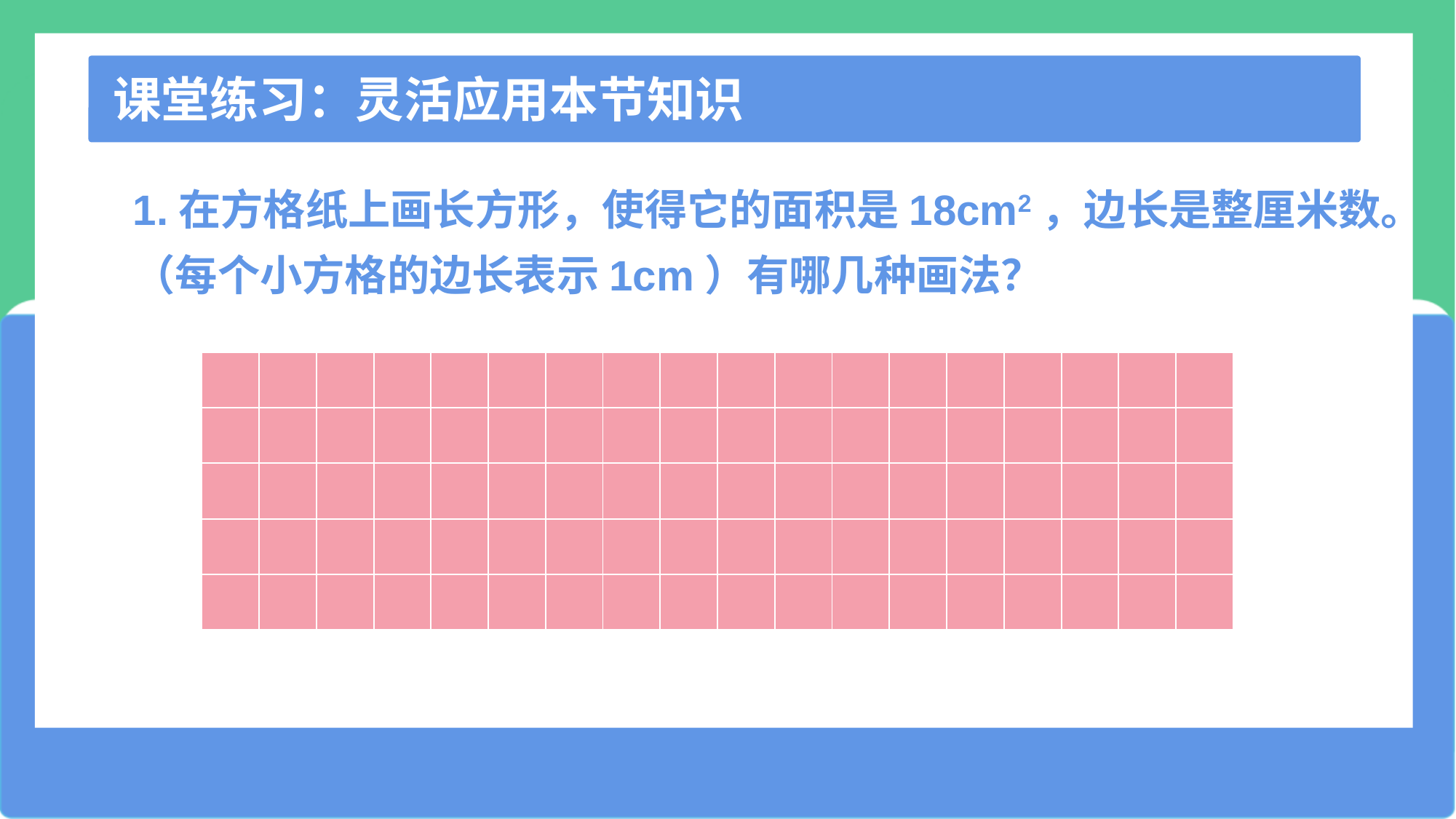

课堂练习：灵活应用本节知识
1.在方格纸上画长方形，使得它的面积是18cm2，边长是整厘米数。（每个小方格的边长表示1cm）有哪几种画法？

|  |  |  |  |  |  |  |  |  |  |  |  |
| --- | --- | --- | --- | --- | --- | --- | --- | --- | --- | --- | --- |
|  |  |  |  |  |  |
| --- | --- | --- | --- | --- | --- |
|  |  |  |  |  |  |  |  |  |  |  |  |
| --- | --- | --- | --- | --- | --- | --- | --- | --- | --- | --- | --- |
|  |  |  |  |  |  |
| --- | --- | --- | --- | --- | --- |
|  |  |  |  |  |  |  |  |  |  |  |  |
| --- | --- | --- | --- | --- | --- | --- | --- | --- | --- | --- | --- |
|  |  |  |  |  |  |
| --- | --- | --- | --- | --- | --- |
|  |  |  |  |  |  |  |  |  |  |  |  |
| --- | --- | --- | --- | --- | --- | --- | --- | --- | --- | --- | --- |
|  |  |  |  |  |  |
| --- | --- | --- | --- | --- | --- |
|  |  |  |  |  |  |  |  |  |  |  |  |
| --- | --- | --- | --- | --- | --- | --- | --- | --- | --- | --- | --- |
|  |  |  |  |  |  |
| --- | --- | --- | --- | --- | --- |